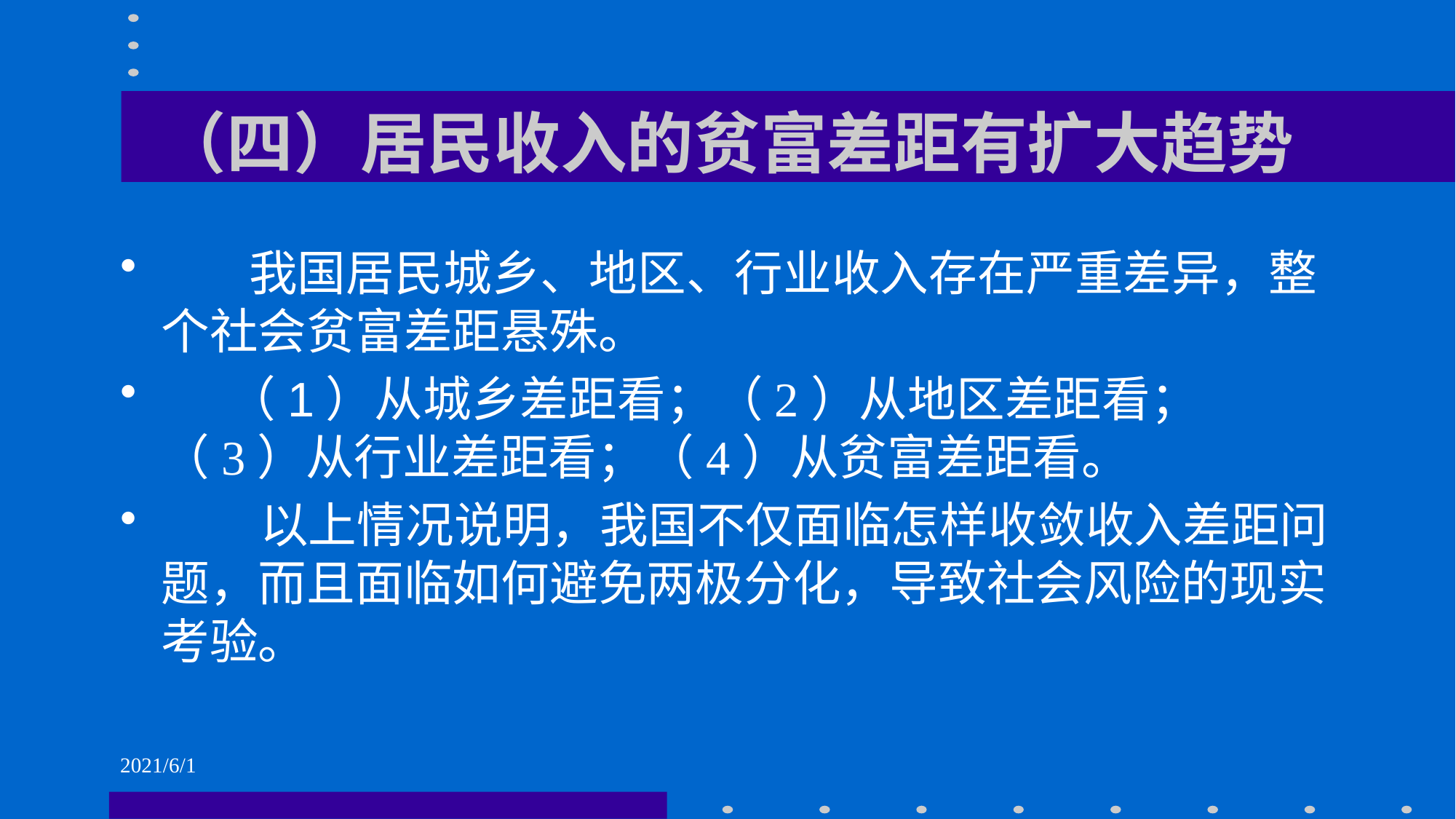

# （四）居民收入的贫富差距有扩大趋势
       我国居民城乡、地区、行业收入存在严重差异，整个社会贫富差距悬殊。
     （1）从城乡差距看；（2）从地区差距看；（3）从行业差距看；（4）从贫富差距看。
        以上情况说明，我国不仅面临怎样收敛收入差距问题，而且面临如何避免两极分化，导致社会风险的现实考验。

2021/6/1